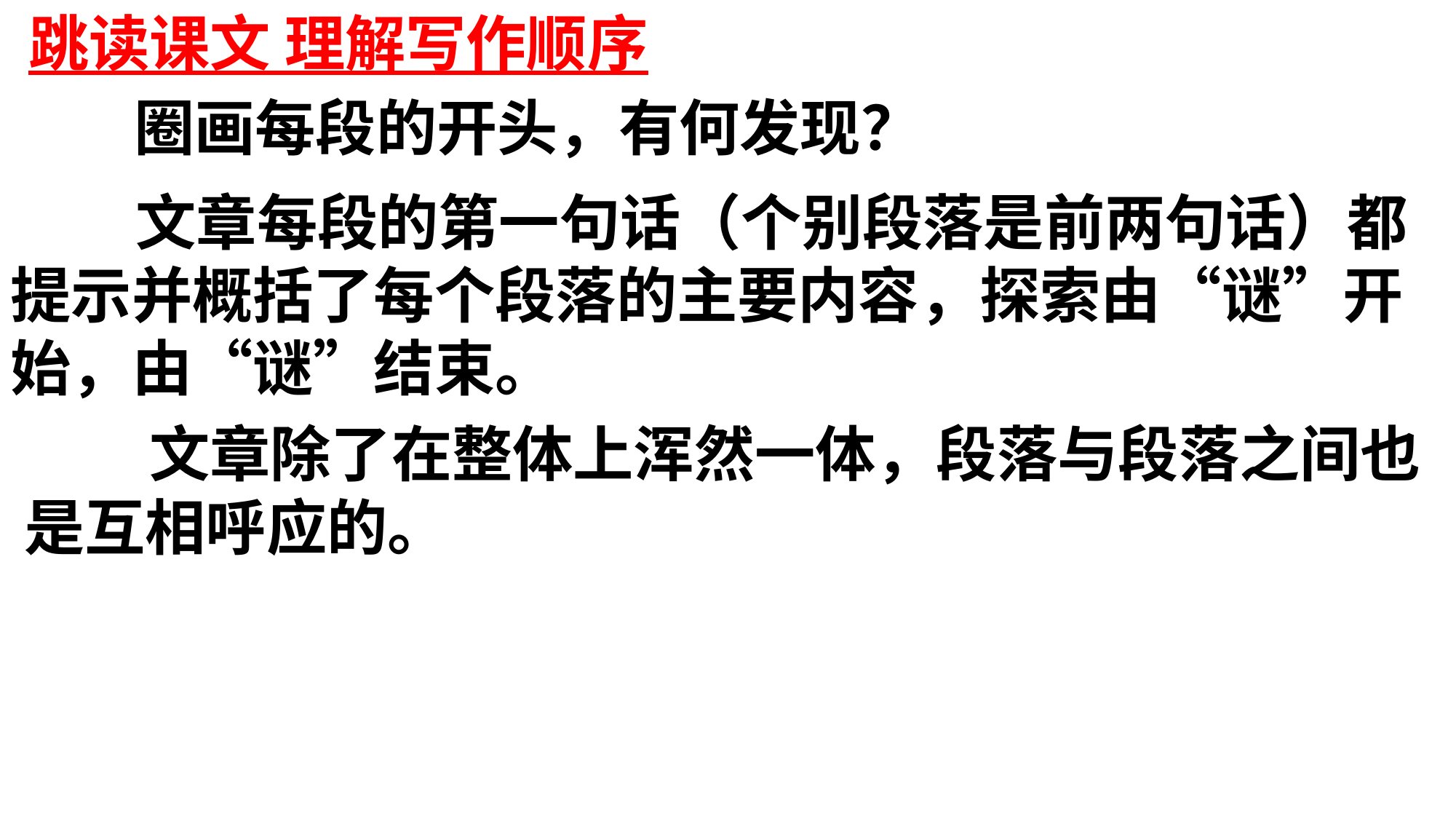

跳读课文 理解写作顺序
        圈画每段的开头，有何发现？
        文章每段的第一句话（个别段落是前两句话）都提示并概括了每个段落的主要内容，探索由“谜”开始，由“谜”结束。
        文章除了在整体上浑然一体，段落与段落之间也是互相呼应的。